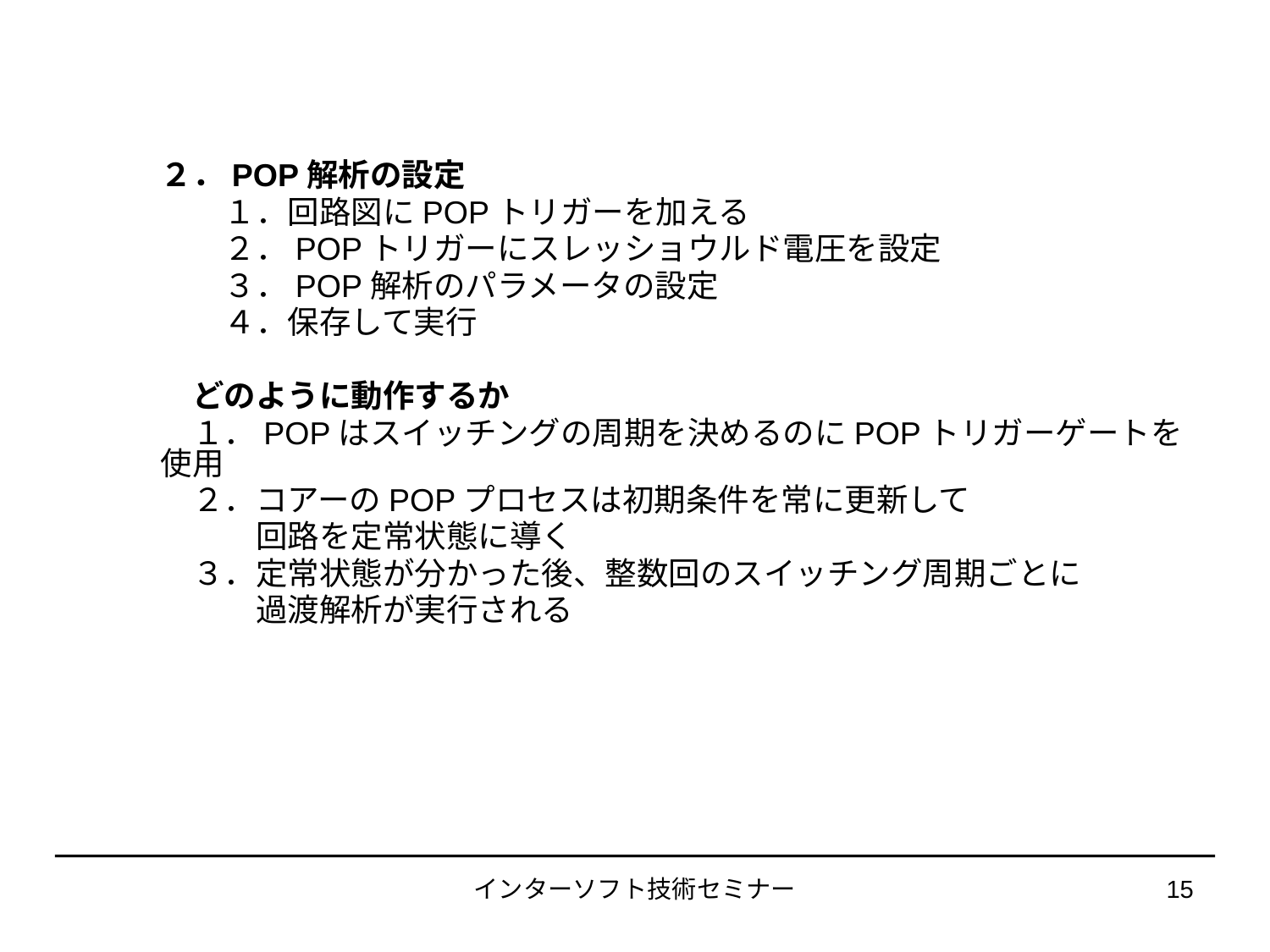

２．POP解析の設定
　　１．回路図にPOPトリガーを加える
　　２．POPトリガーにスレッショウルド電圧を設定
　　３．POP解析のパラメータの設定
　　４．保存して実行

　どのように動作するか
　１．POPはスイッチングの周期を決めるのにPOPトリガーゲートを使用
　２．コアーのPOPプロセスは初期条件を常に更新して
　　　回路を定常状態に導く
　３．定常状態が分かった後、整数回のスイッチング周期ごとに
　　　過渡解析が実行される

インターソフト技術セミナー
15